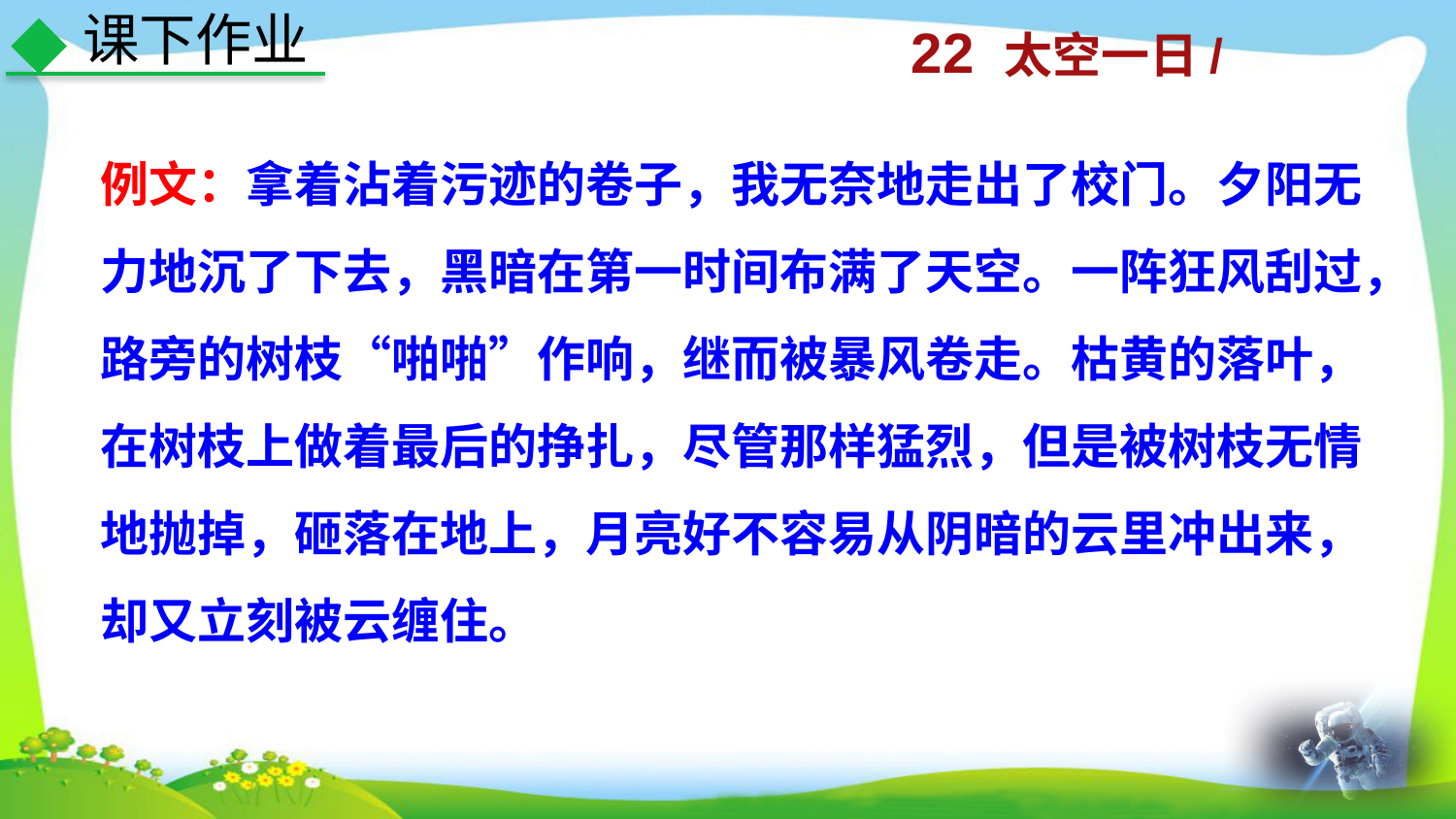

课下作业

例文：拿着沾着污迹的卷子，我无奈地走出了校门。夕阳无力地沉了下去，黑暗在第一时间布满了天空。一阵狂风刮过，路旁的树枝“啪啪”作响，继而被暴风卷走。枯黄的落叶，在树枝上做着最后的挣扎，尽管那样猛烈，但是被树枝无情地抛掉，砸落在地上，月亮好不容易从阴暗的云里冲出来，却又立刻被云缠住。